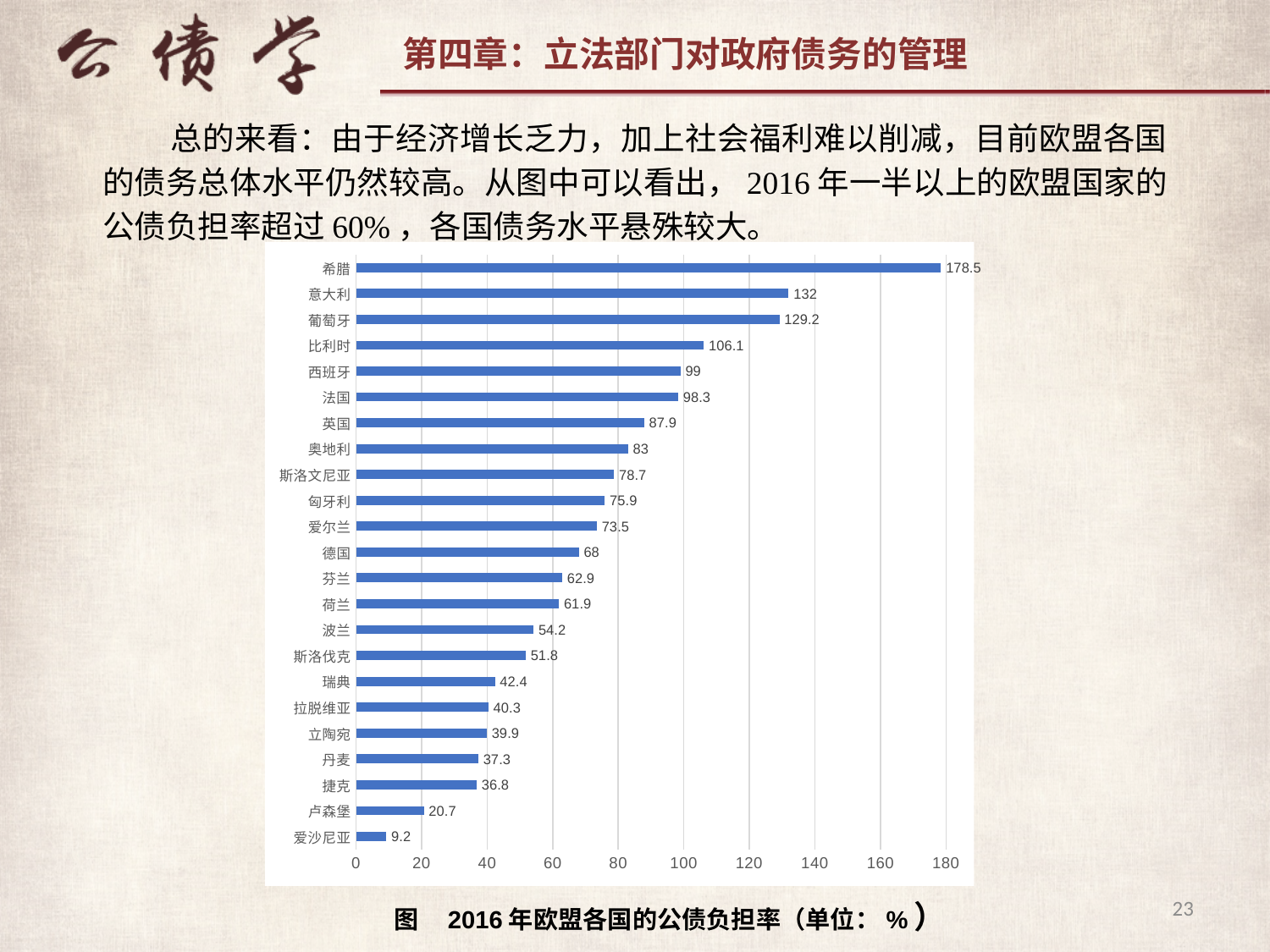

总的来看：由于经济增长乏力，加上社会福利难以削减，目前欧盟各国的债务总体水平仍然较高。从图中可以看出，2016年一半以上的欧盟国家的公债负担率超过60%，各国债务水平悬殊较大。

### Chart

| Category |  |
|---|---|
| 爱沙尼亚 | 9.2 |
| 卢森堡 | 20.7 |
| 捷克 | 36.8 |
| 丹麦 | 37.3 |
| 立陶宛 | 39.9 |
| 拉脱维亚 | 40.3 |
| 瑞典 | 42.4 |
| 斯洛伐克 | 51.8 |
| 波兰 | 54.2 |
| 荷兰 | 61.9 |
| 芬兰 | 62.9 |
| 德国 | 68.0 |
| 爱尔兰 | 73.5 |
| 匈牙利 | 75.9 |
| 斯洛文尼亚 | 78.7 |
| 奥地利 | 83.0 |
| 英国 | 87.9 |
| 法国 | 98.3 |
| 西班牙 | 99.0 |
| 比利时 | 106.1 |
| 葡萄牙 | 129.2 |
| 意大利 | 132.0 |
| 希腊 | 178.5 |
23
图    2016年欧盟各国的公债负担率（单位：%）